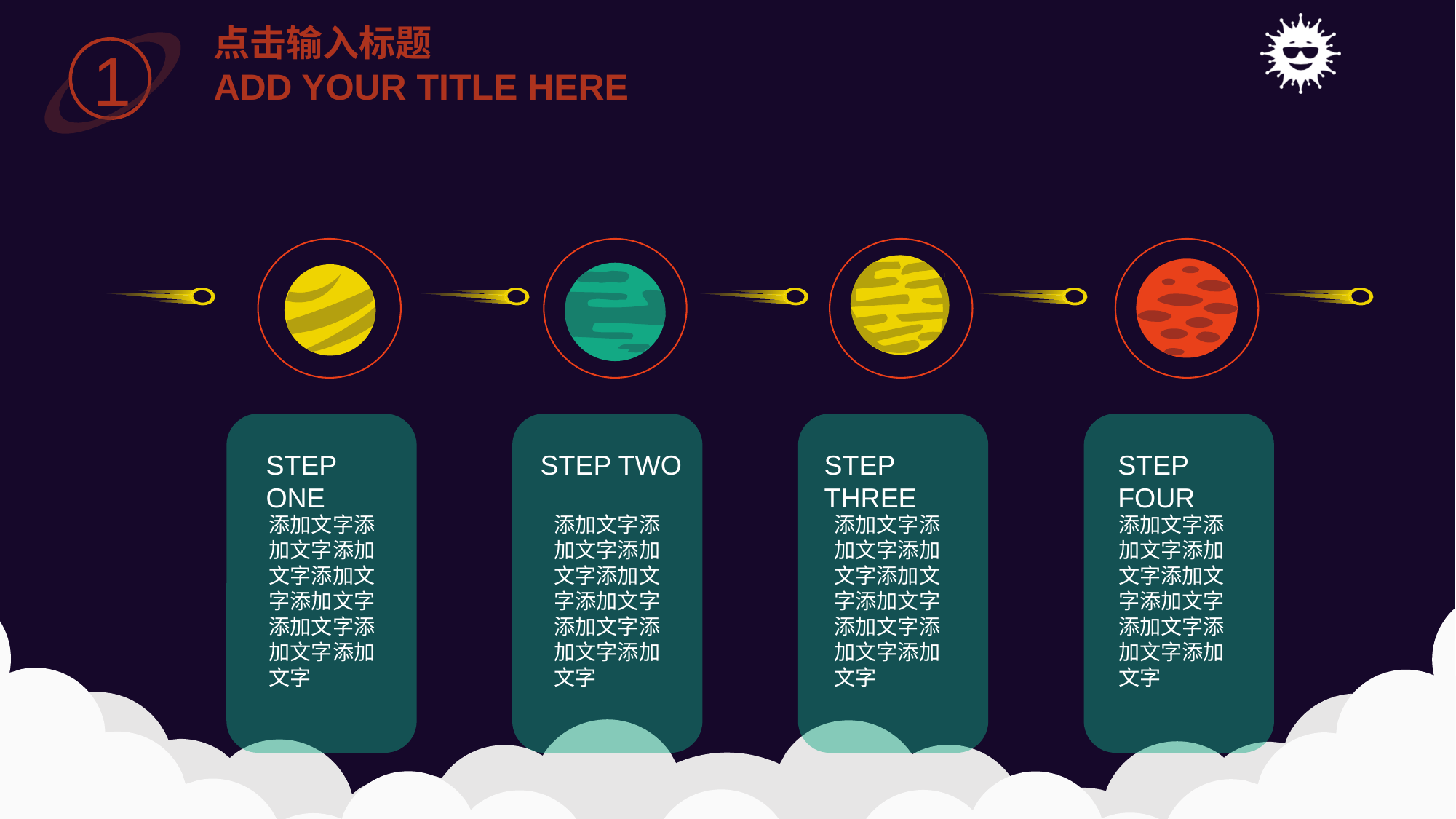

点击输入标题
ADD YOUR TITLE HERE
1

STEP ONE
STEP TWO
STEP THREE
STEP FOUR
添加文字添加文字添加文字添加文字添加文字添加文字添加文字添加文字
添加文字添加文字添加文字添加文字添加文字添加文字添加文字添加文字
添加文字添加文字添加文字添加文字添加文字添加文字添加文字添加文字
添加文字添加文字添加文字添加文字添加文字添加文字添加文字添加文字